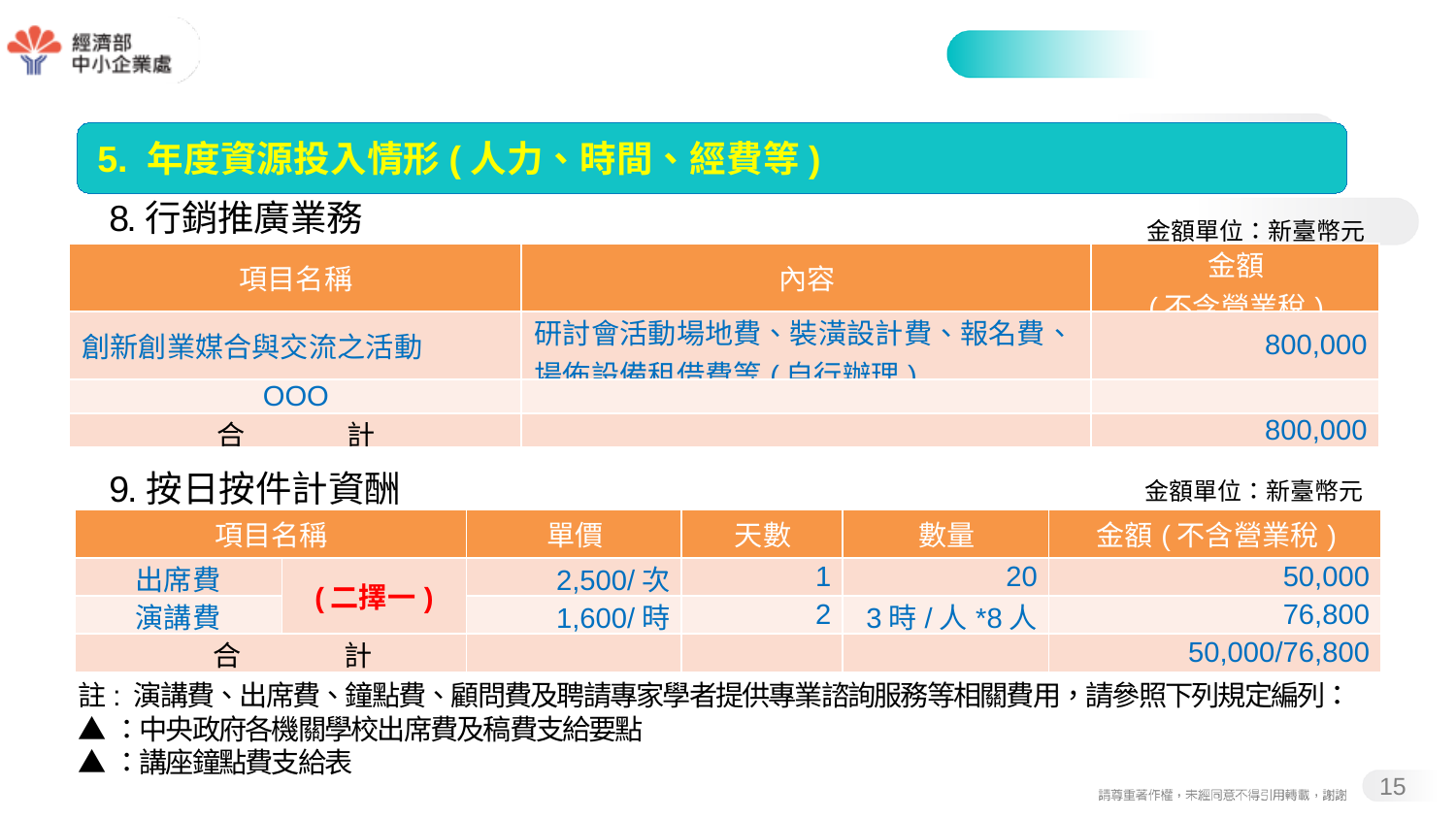

#

5. 年度資源投入情形(人力、時間、經費等)
8.行銷推廣業務費
金額單位：新臺幣元
| 項目名稱 | 內容 | 金額 (不含營業稅) |
| --- | --- | --- |
| 創新創業媒合與交流之活動 | 研討會活動場地費、裝潢設計費、報名費、 場佈設備租借費等(自行辦理) | 800,000 |
| OOO |  |  |
| 合 計 |  | 800,000 |
9.按日按件計資酬金
金額單位：新臺幣元
| 項目名稱 |  | 單價 | 天數 | 數量 | 金額(不含營業稅) |
| --- | --- | --- | --- | --- | --- |
| 出席費 | (二擇一) | 2,500/次 | 1 | 20 | 50,000 |
| 演講費 |  | 1,600/時 | 2 | 3時/人\*8人 | 76,800 |
| 合 計 |  |  |  |  | 50,000/76,800 |
註: 演講費、出席費、鐘點費、顧問費及聘請專家學者提供專業諮詢服務等相關費用，請參照下列規定編列：
▲：中央政府各機關學校出席費及稿費支給要點
▲：講座鐘點費支給表
15